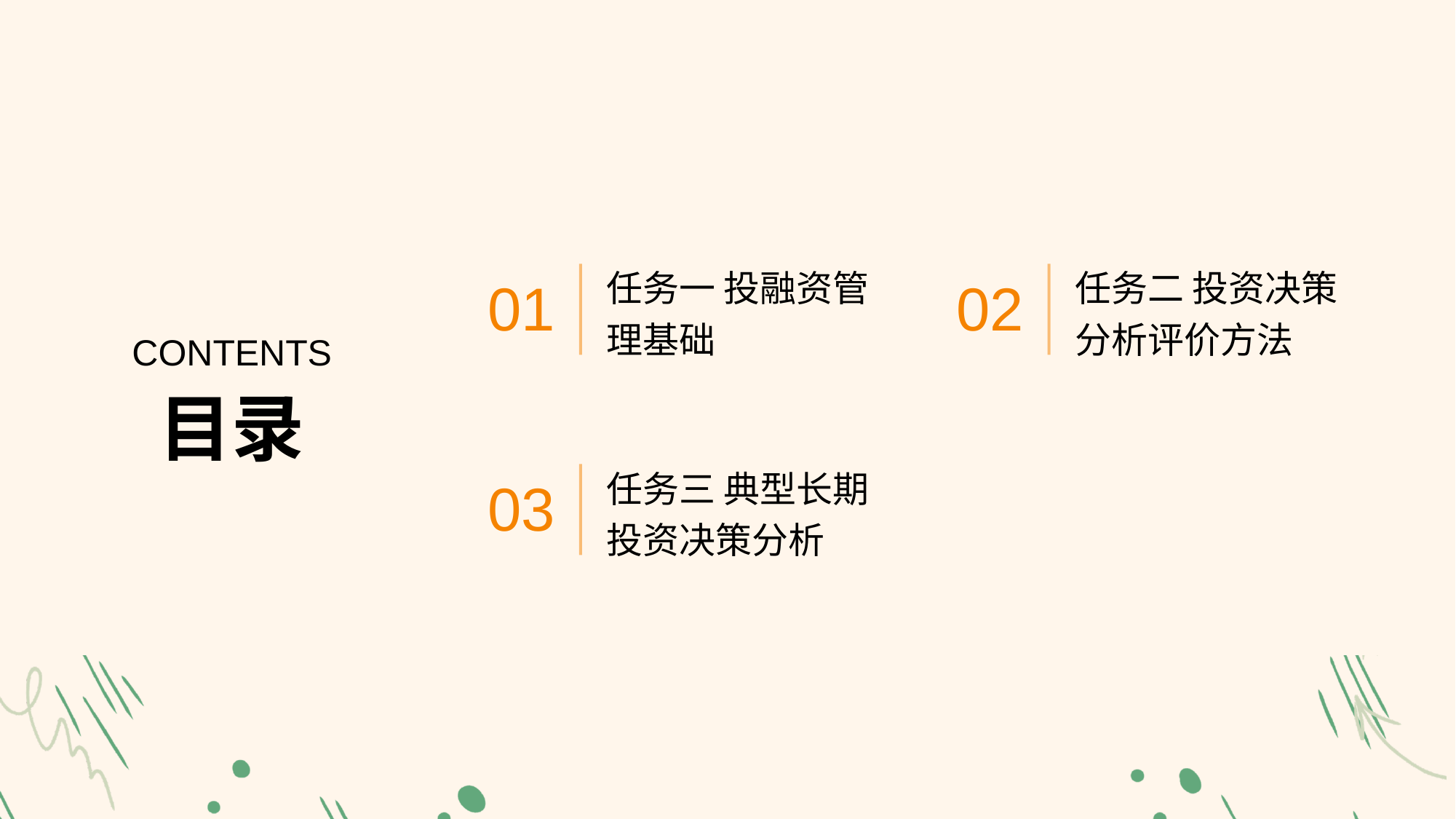

任务一 投融资管理基础
任务二 投资决策分析评价方法

01
02
CONTENTS
目录
任务三 典型长期投资决策分析

03